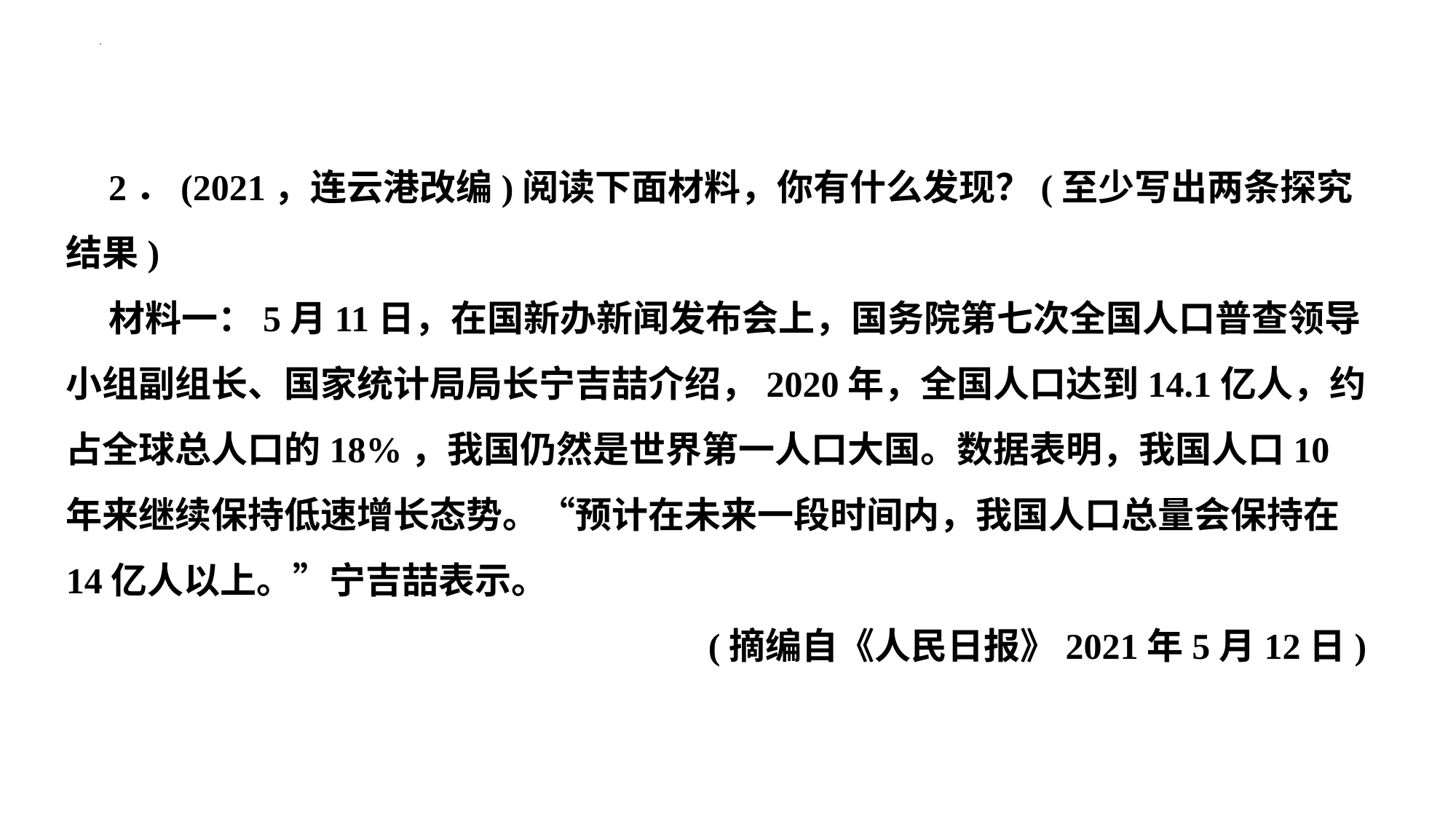

2．(2021，连云港改编)阅读下面材料，你有什么发现？(至少写出两条探究结果)
材料一：5月11日，在国新办新闻发布会上，国务院第七次全国人口普查领导小组副组长、国家统计局局长宁吉喆介绍，2020年，全国人口达到14.1亿人，约占全球总人口的18%，我国仍然是世界第一人口大国。数据表明，我国人口10年来继续保持低速增长态势。“预计在未来一段时间内，我国人口总量会保持在14亿人以上。”宁吉喆表示。
(摘编自《人民日报》2021年5月12日)